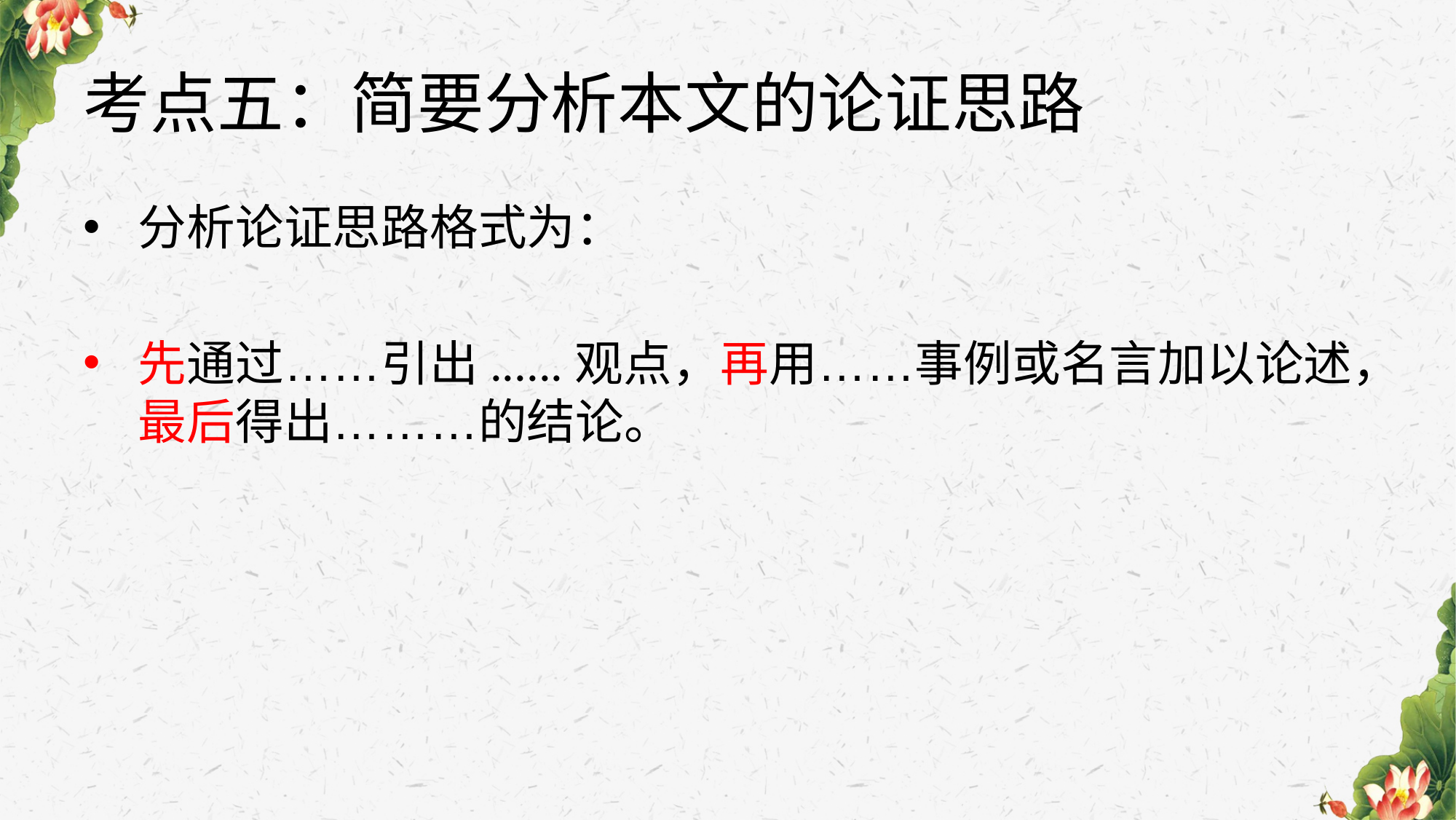

# 考点五：简要分析本文的论证思路
分析论证思路格式为：

先通过……引出......观点，再用……事例或名言加以论述，最后得出………的结论。